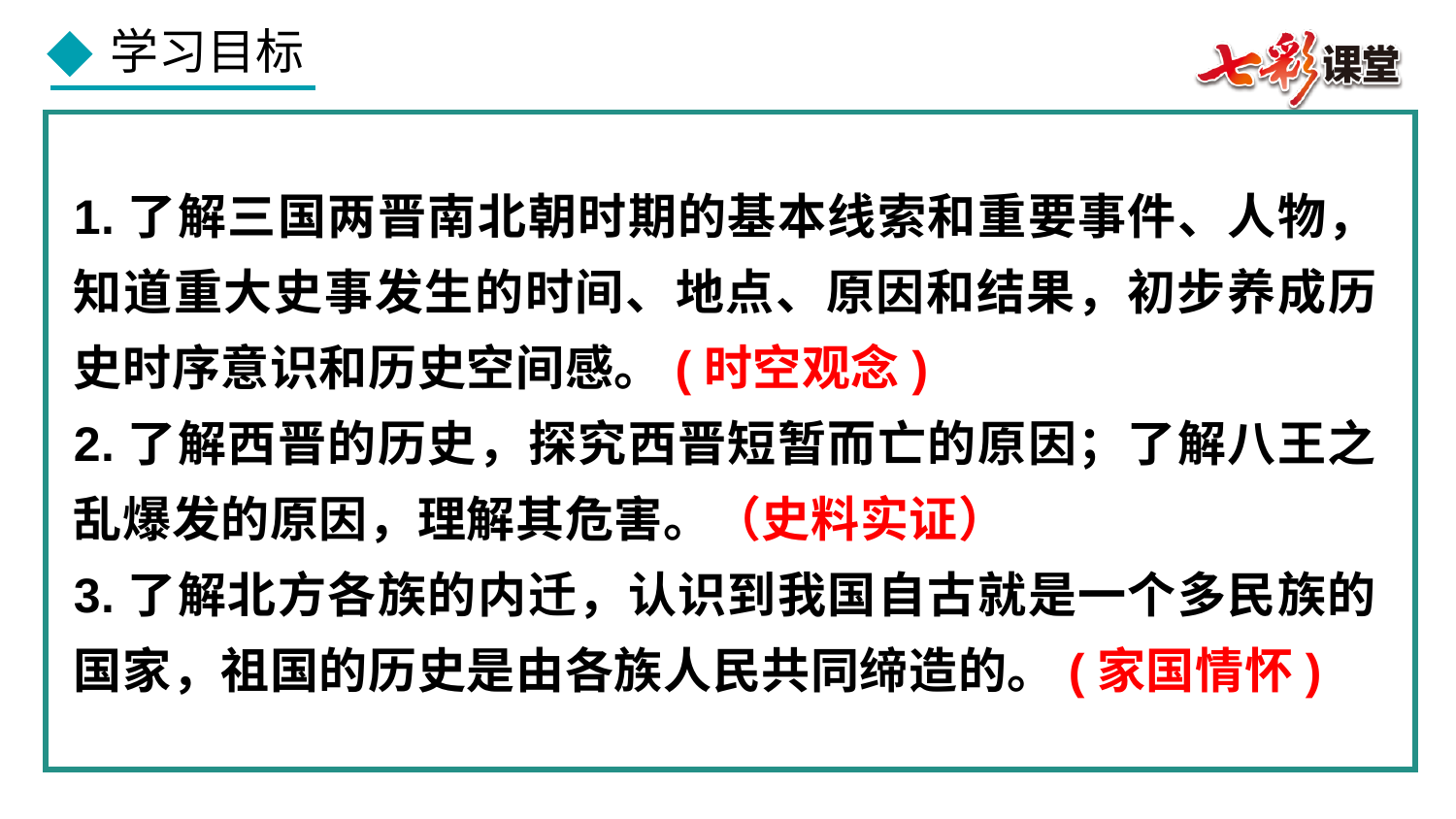

1.了解三国两晋南北朝时期的基本线索和重要事件、人物，知道重大史事发生的时间、地点、原因和结果，初步养成历史时序意识和历史空间感。(时空观念)
2.了解西晋的历史，探究西晋短暂而亡的原因；了解八王之乱爆发的原因，理解其危害。（史料实证）
3.了解北方各族的内迁，认识到我国自古就是一个多民族的国家，祖国的历史是由各族人民共同缔造的。(家国情怀)